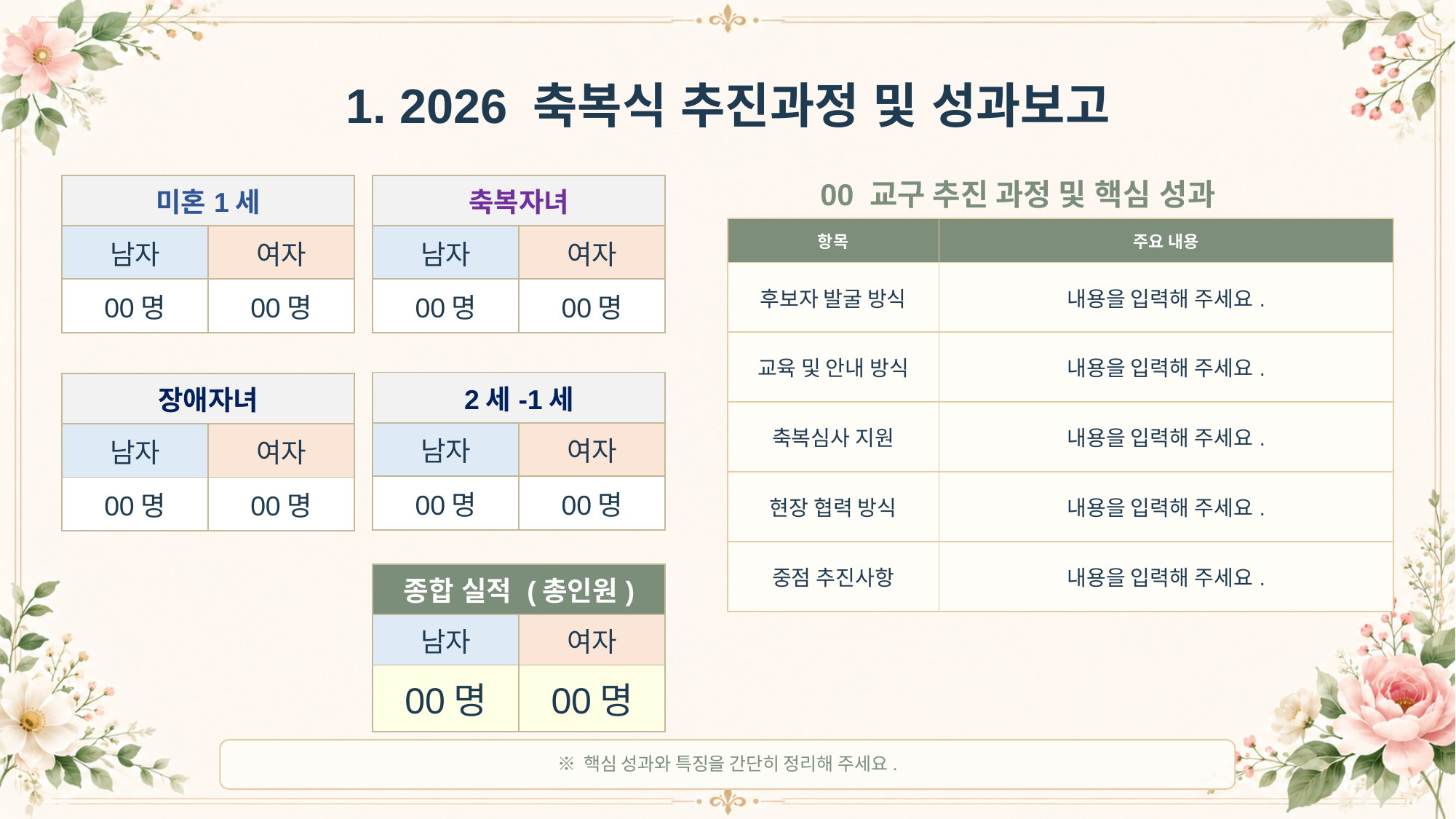

1. 2026 축복식 추진과정 및 성과보고
00 교구 추진 과정 및 핵심 성과
| 미혼1세 |  |
| --- | --- |
| 남자 | 여자 |
| 00명 | 00명 |
| 축복자녀 |  |
| --- | --- |
| 남자 | 여자 |
| 00명 | 00명 |
| 항목 | 주요 내용 |
| --- | --- |
| 후보자 발굴 방식 | 내용을 입력해 주세요. |
| 교육 및 안내 방식 | 내용을 입력해 주세요. |
| 축복심사 지원 | 내용을 입력해 주세요. |
| 현장 협력 방식 | 내용을 입력해 주세요. |
| 중점 추진사항 | 내용을 입력해 주세요. |
| 2세-1세 |  |
| --- | --- |
| 남자 | 여자 |
| 00명 | 00명 |
| 장애자녀 |  |
| --- | --- |
| 남자 | 여자 |
| 00명 | 00명 |
| 종합 실적 (총인원) |  |
| --- | --- |
| 남자 | 여자 |
| 00명 | 00명 |

※ 핵심 성과와 특징을 간단히 정리해 주세요.